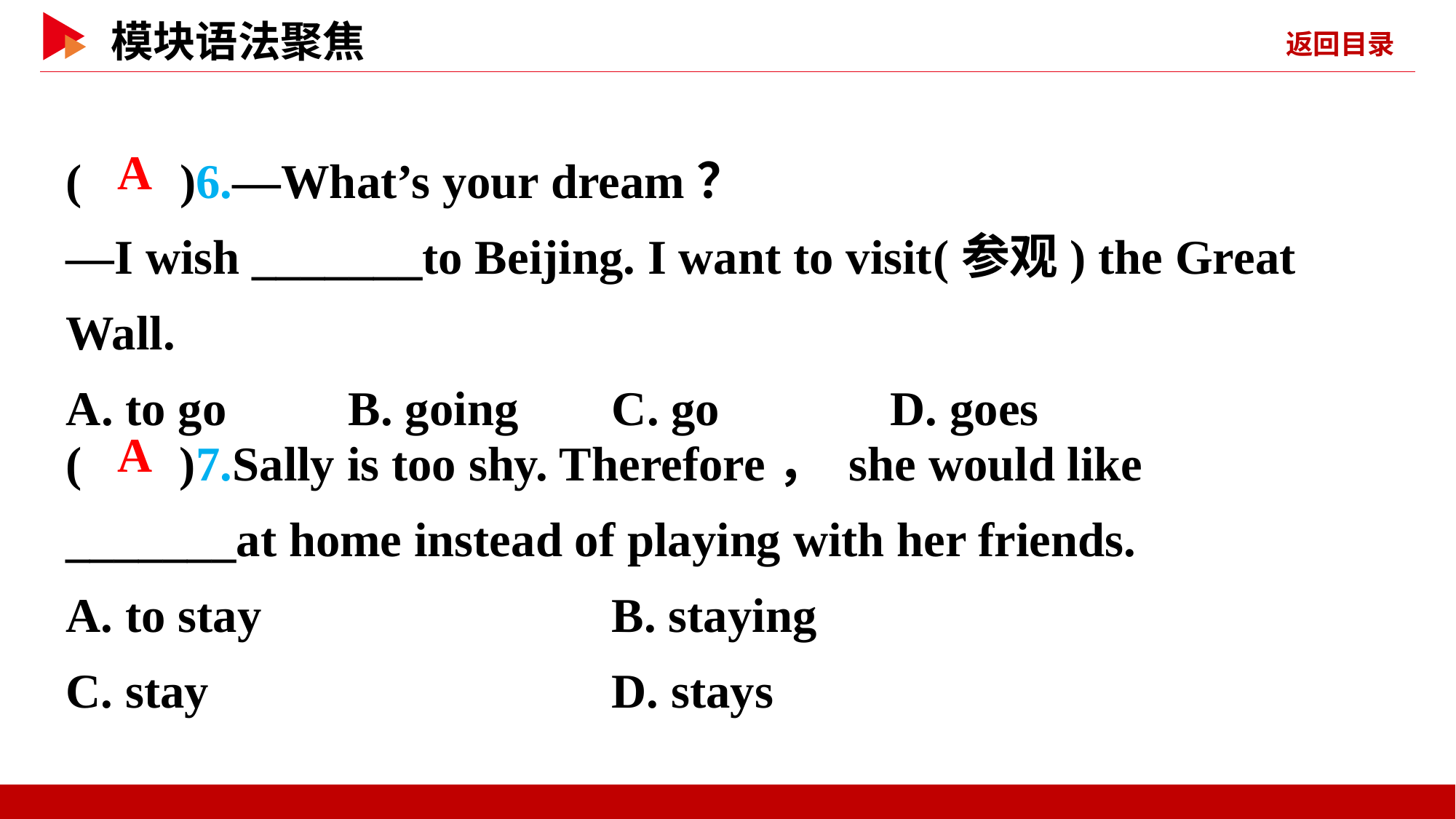

(        )6.—What’s your dream？
—I wish _______to Beijing. I want to visit(参观) the Great Wall.
A. to go          B. going	C. go              D. goes
   A
(        )7.Sally is too shy. Therefore， she would like _______at home instead of playing with her friends.
A. to stay               		B. staying
C. stay               			D. stays
   A